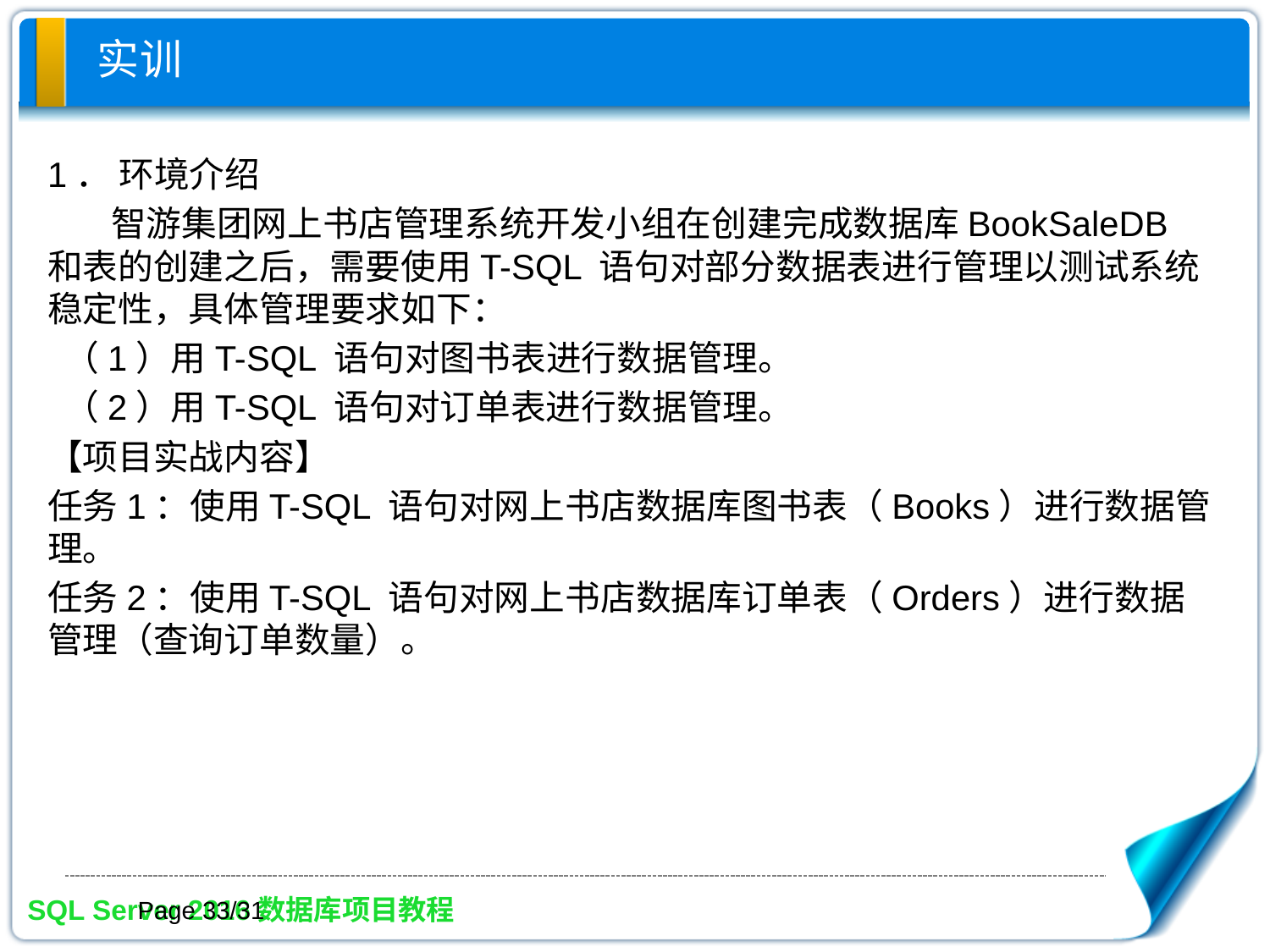

# 实训
1． 环境介绍
智游集团网上书店管理系统开发小组在创建完成数据库BookSaleDB 和表的创建之后，需要使用T-SQL 语句对部分数据表进行管理以测试系统稳定性，具体管理要求如下：
 （1）用T-SQL 语句对图书表进行数据管理。
 （2）用T-SQL 语句对订单表进行数据管理。
【项目实战内容】
任务1：使用T-SQL 语句对网上书店数据库图书表（Books）进行数据管理。
任务2：使用T-SQL 语句对网上书店数据库订单表（Orders）进行数据管理（查询订单数量）。
Page 33/31